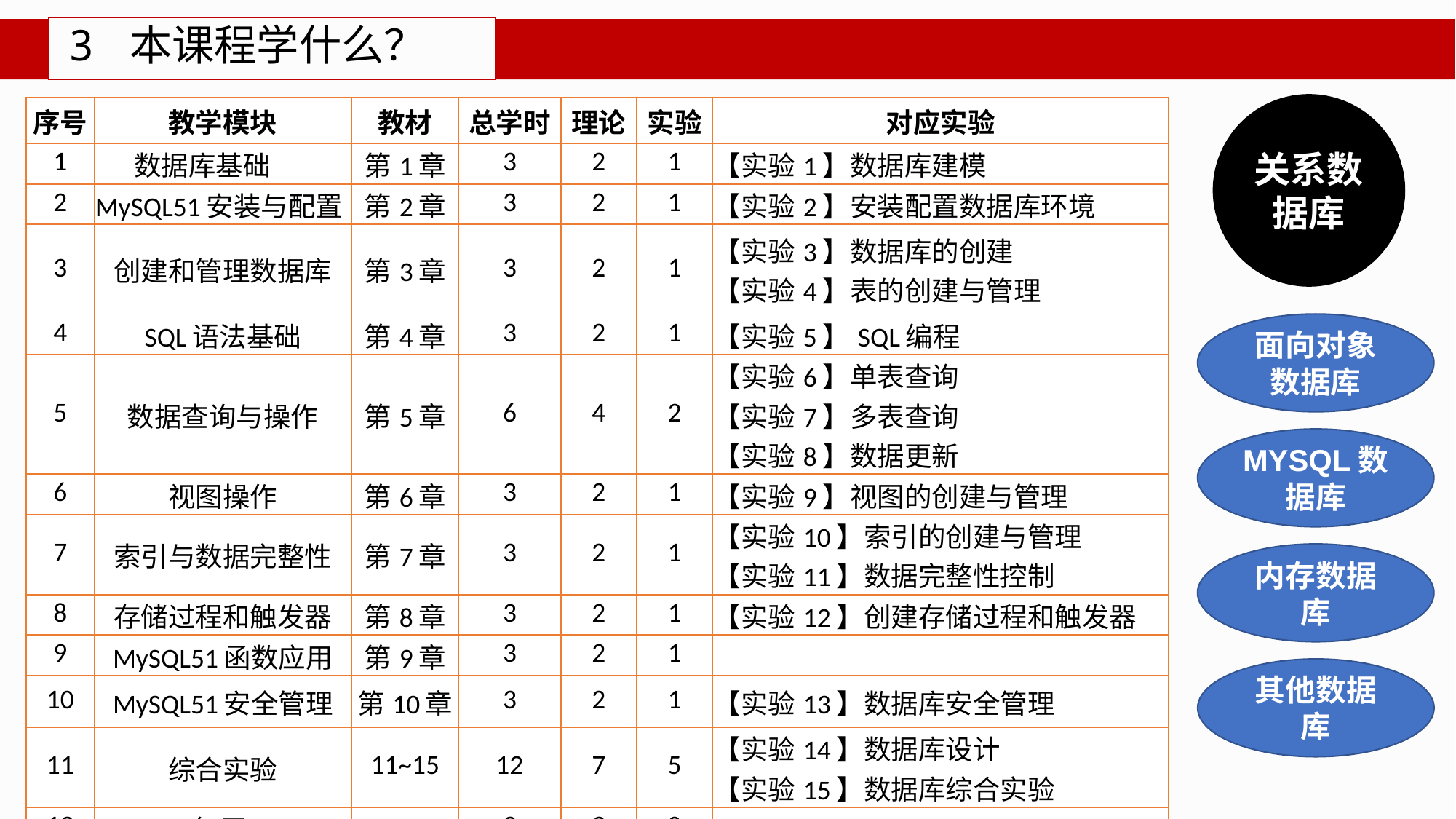

# 3 本课程学什么？
关系数据库
| 序号 | 教学模块 | 教材 | 总学时 | 理论 | 实验 | 对应实验 |
| --- | --- | --- | --- | --- | --- | --- |
| 1 | 数据库基础 | 第1章 | 3 | 2 | 1 | 【实验1】数据库建模 |
| 2 | MySQL51安装与配置 | 第2章 | 3 | 2 | 1 | 【实验2】安装配置数据库环境 |
| 3 | 创建和管理数据库 | 第3章 | 3 | 2 | 1 | 【实验3】数据库的创建 【实验4】表的创建与管理 |
| 4 | SQL语法基础 | 第4章 | 3 | 2 | 1 | 【实验5】SQL编程 |
| 5 | 数据查询与操作 | 第5章 | 6 | 4 | 2 | 【实验6】单表查询 【实验7】多表查询 【实验8】数据更新 |
| 6 | 视图操作 | 第6章 | 3 | 2 | 1 | 【实验9】视图的创建与管理 |
| 7 | 索引与数据完整性 | 第7章 | 3 | 2 | 1 | 【实验10】索引的创建与管理 【实验11】数据完整性控制 |
| 8 | 存储过程和触发器 | 第8章 | 3 | 2 | 1 | 【实验12】创建存储过程和触发器 |
| 9 | MySQL51函数应用 | 第9章 | 3 | 2 | 1 |  |
| 10 | MySQL51安全管理 | 第10章 | 3 | 2 | 1 | 【实验13】数据库安全管理 |
| 11 | 综合实验 | 11~15 | 12 | 7 | 5 | 【实验14】数据库设计 【实验15】数据库综合实验 |
| 12 | 复习 | 16 | 3 | 3 | 0 |  |
| 合计 |  |  | 48 | 32 | 16 |  |

面向对象数据库
MYSQL数据库
内存数据库
其他数据库